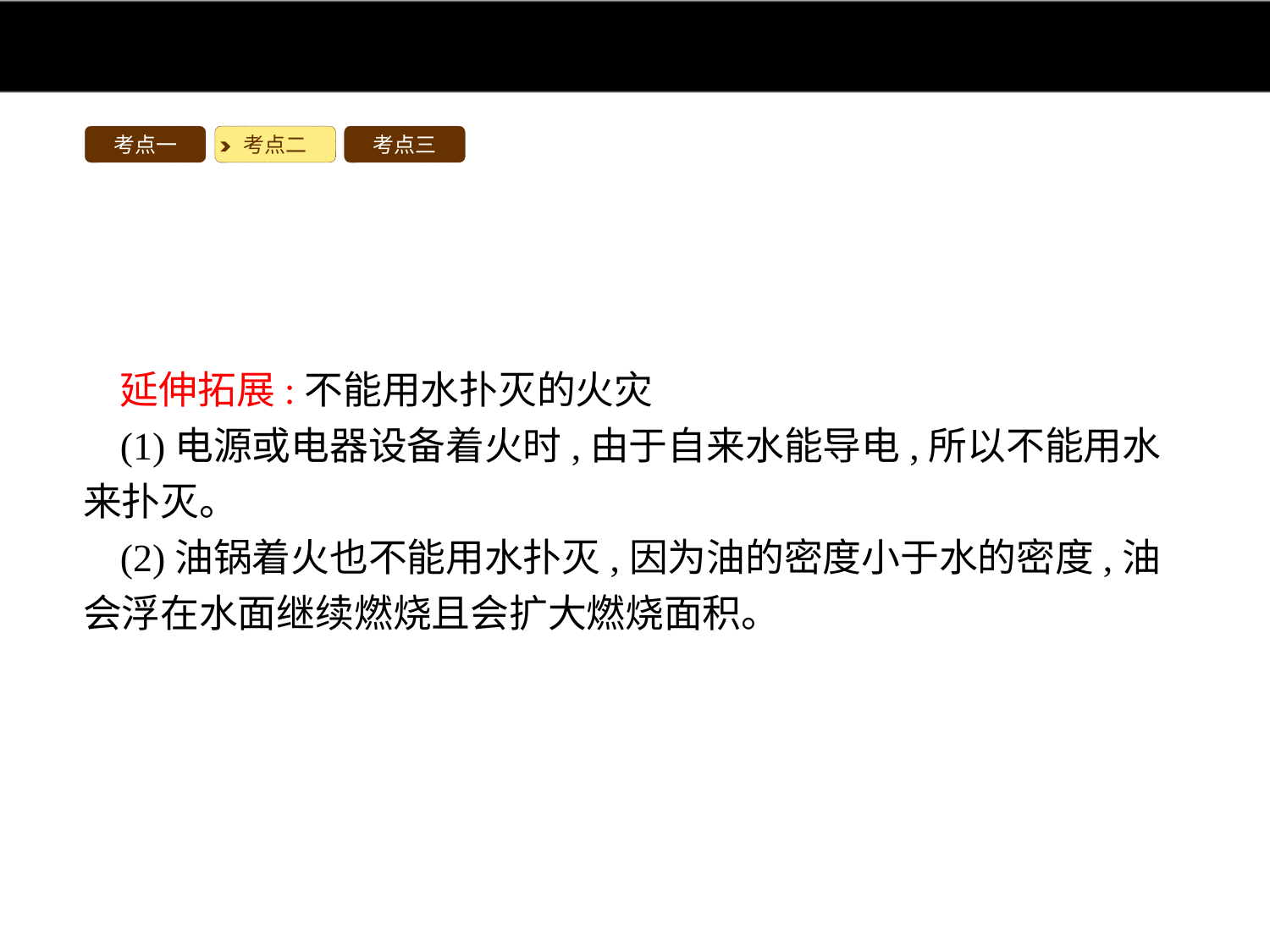

考点一
考点二
考点三

延伸拓展:不能用水扑灭的火灾
(1)电源或电器设备着火时,由于自来水能导电,所以不能用水来扑灭。
(2)油锅着火也不能用水扑灭,因为油的密度小于水的密度,油会浮在水面继续燃烧且会扩大燃烧面积。